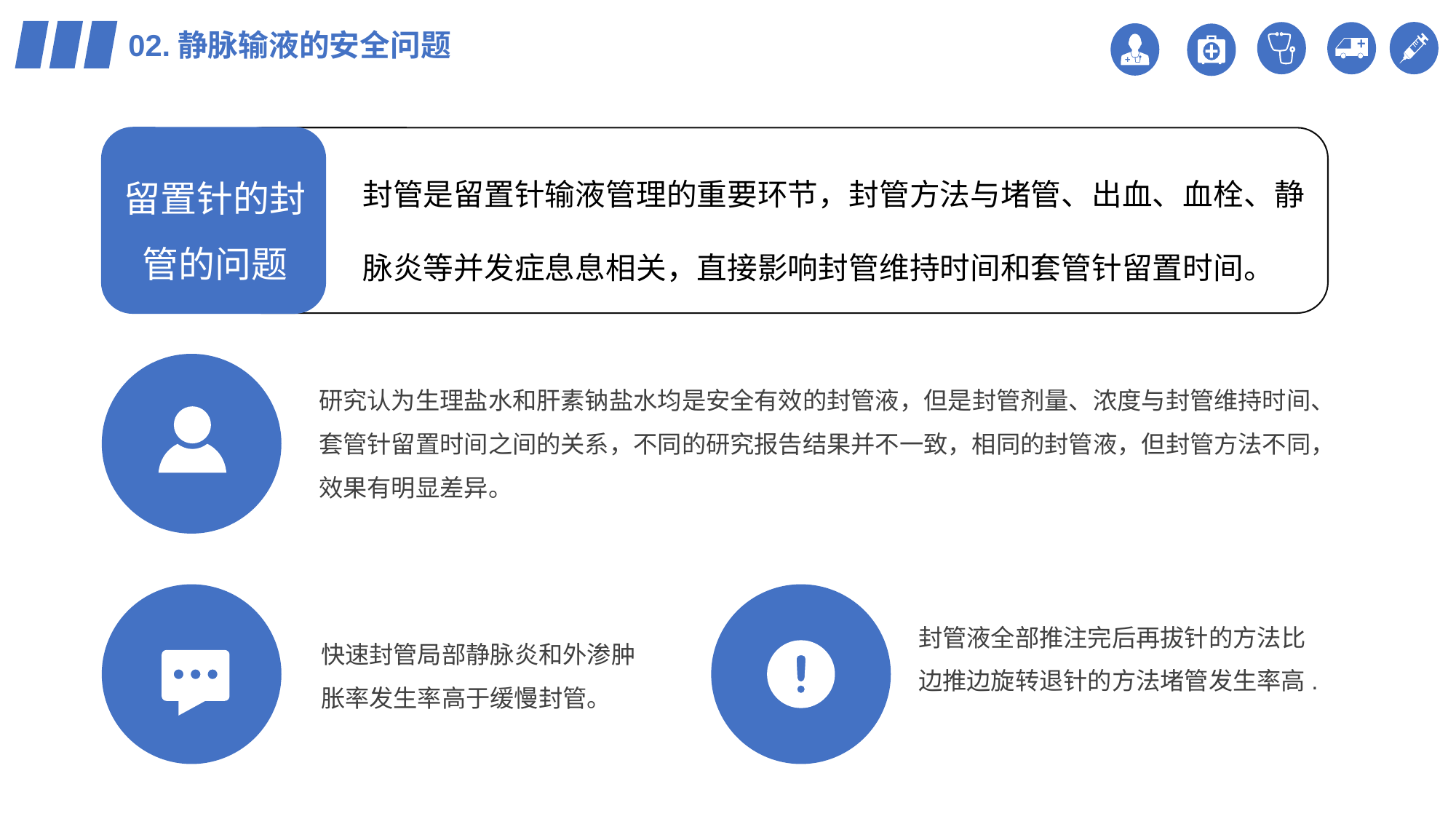

02.静脉输液的安全问题

封管是留置针输液管理的重要环节，封管方法与堵管、出血、血栓、静脉炎等并发症息息相关，直接影响封管维持时间和套管针留置时间。
留置针的封管的问题

研究认为生理盐水和肝素钠盐水均是安全有效的封管液，但是封管剂量、浓度与封管维持时间、套管针留置时间之间的关系，不同的研究报告结果并不一致，相同的封管液，但封管方法不同，效果有明显差异。

封管液全部推注完后再拔针的方法比边推边旋转退针的方法堵管发生率高.

快速封管局部静脉炎和外渗肿胀率发生率高于缓慢封管。